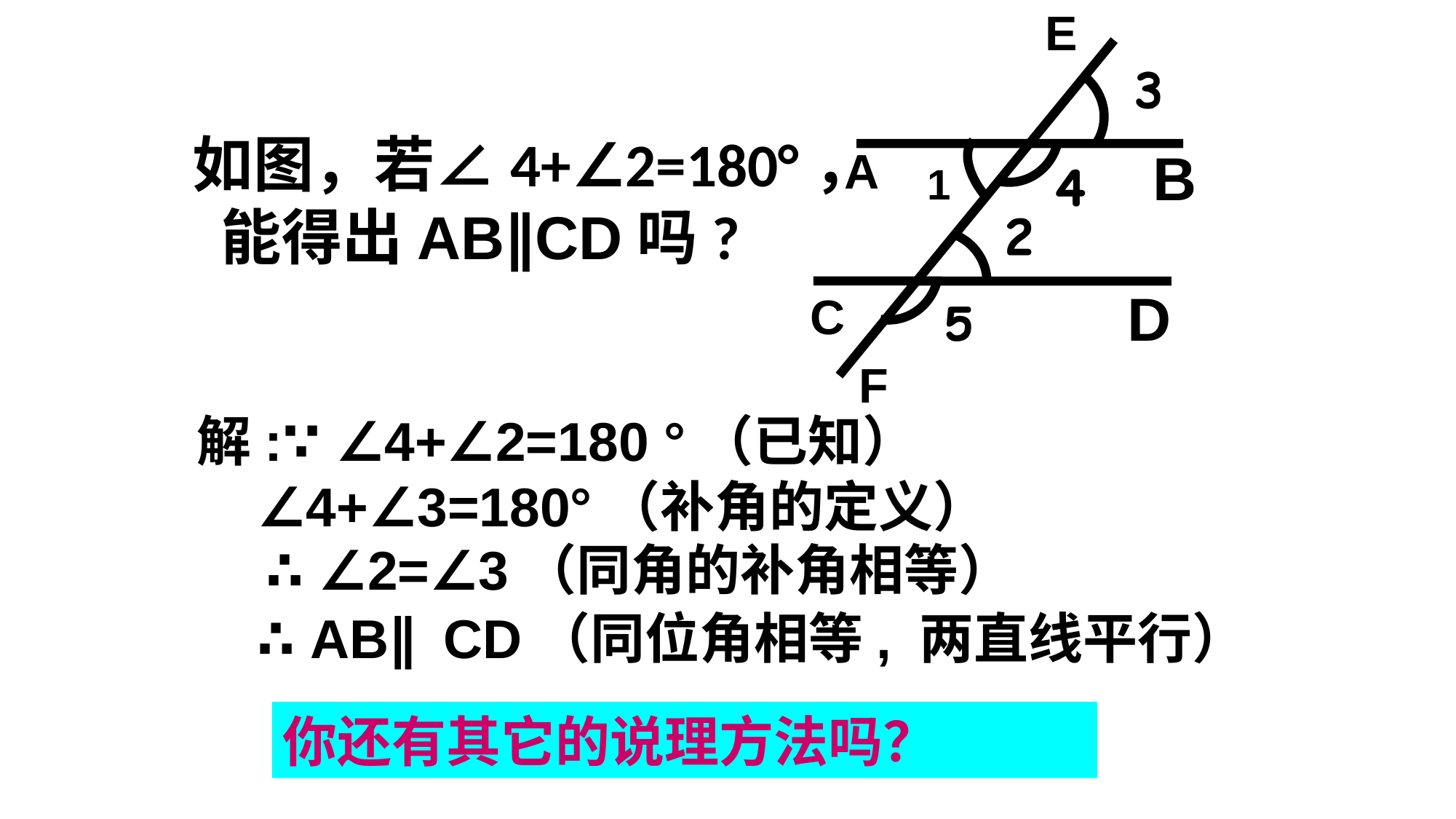

E

3

# 如图，若∠4+∠2=180°，
 能得出AB∥CD吗?
A
B

1
4

2

D
C

5
F
解:∵ ∠4+∠2=180 °（已知）
    ∠4+∠3=180°（补角的定义）

∴ ∠2=∠3（同角的补角相等）
∴ AB∥CD（同位角相等, 两直线平行）
你还有其它的说理方法吗？